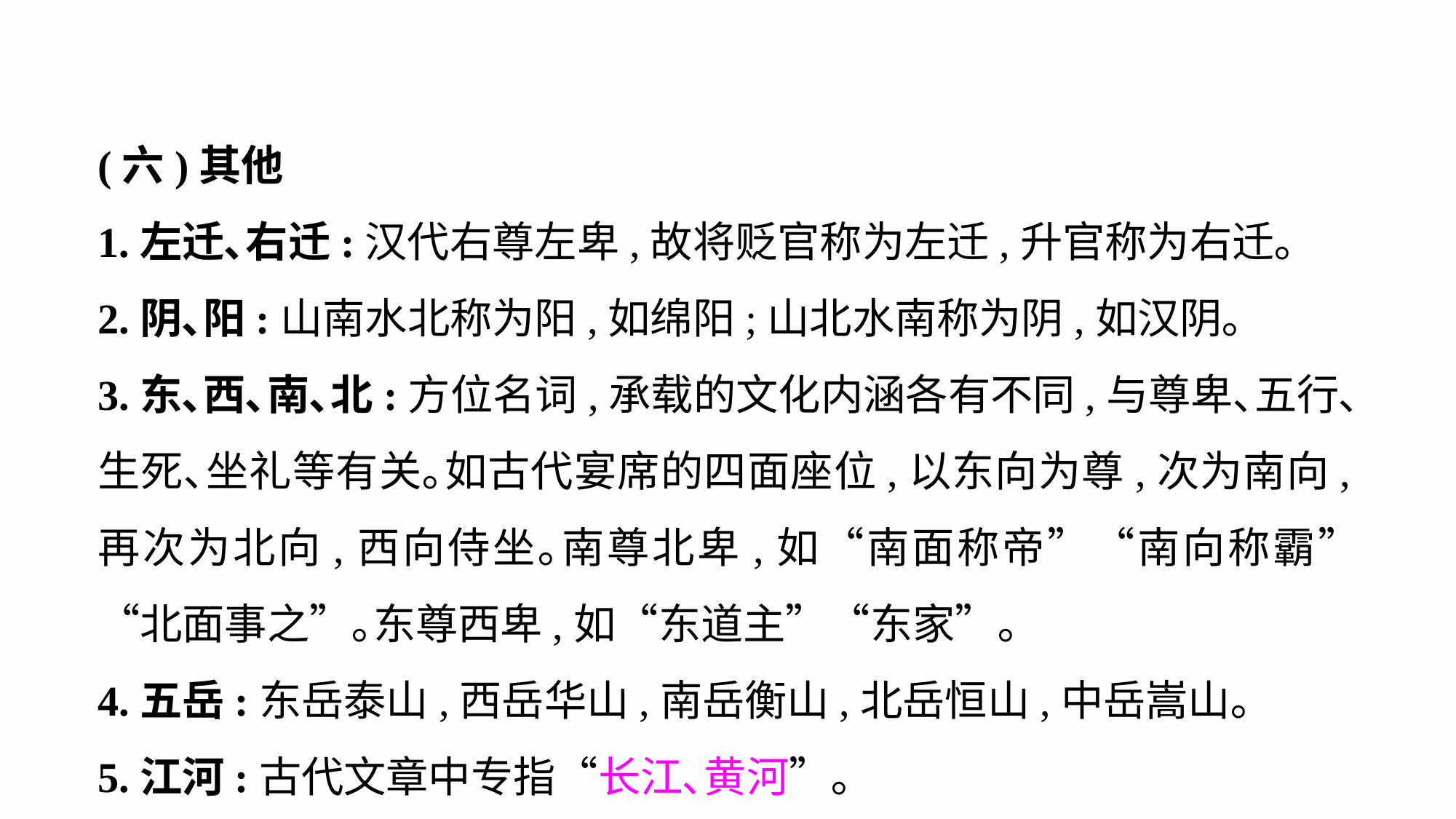

(六)其他
1.左迁､右迁:汉代右尊左卑,故将贬官称为左迁,升官称为右迁｡
2.阴､阳:山南水北称为阳,如绵阳;山北水南称为阴,如汉阴｡
3.东､西､南､北:方位名词,承载的文化内涵各有不同,与尊卑､五行､生死､坐礼等有关｡如古代宴席的四面座位,以东向为尊,次为南向,再次为北向,西向侍坐｡南尊北卑,如“南面称帝”“南向称霸”“北面事之”｡东尊西卑,如“东道主”“东家”｡
4.五岳:东岳泰山,西岳华山,南岳衡山,北岳恒山,中岳嵩山｡
5.江河:古代文章中专指“长江､黄河”｡